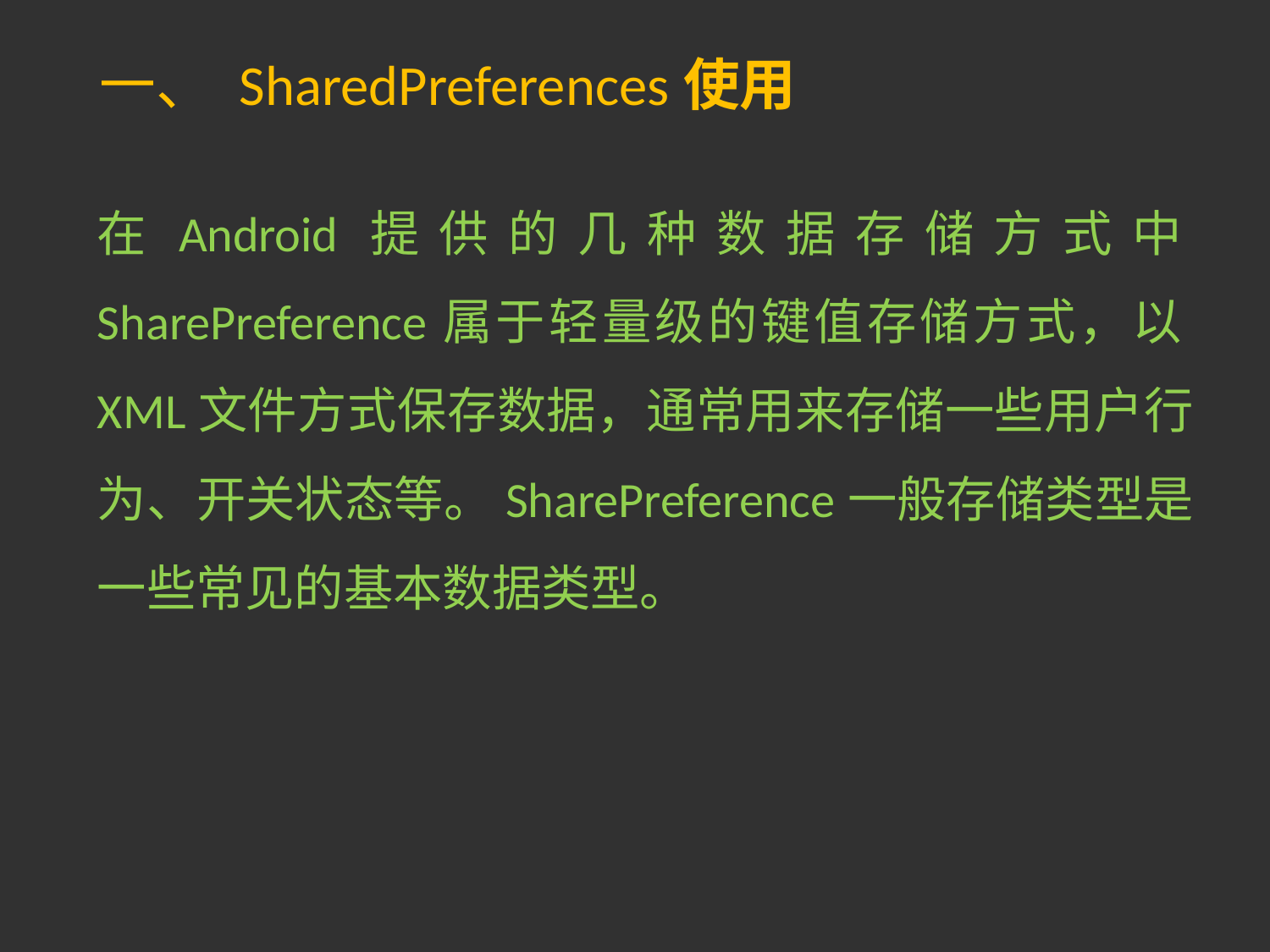

# 一、 SharedPreferences使用
在Android提供的几种数据存储方式中SharePreference属于轻量级的键值存储方式，以XML文件方式保存数据，通常用来存储一些用户行为、开关状态等。SharePreference一般存储类型是一些常见的基本数据类型。